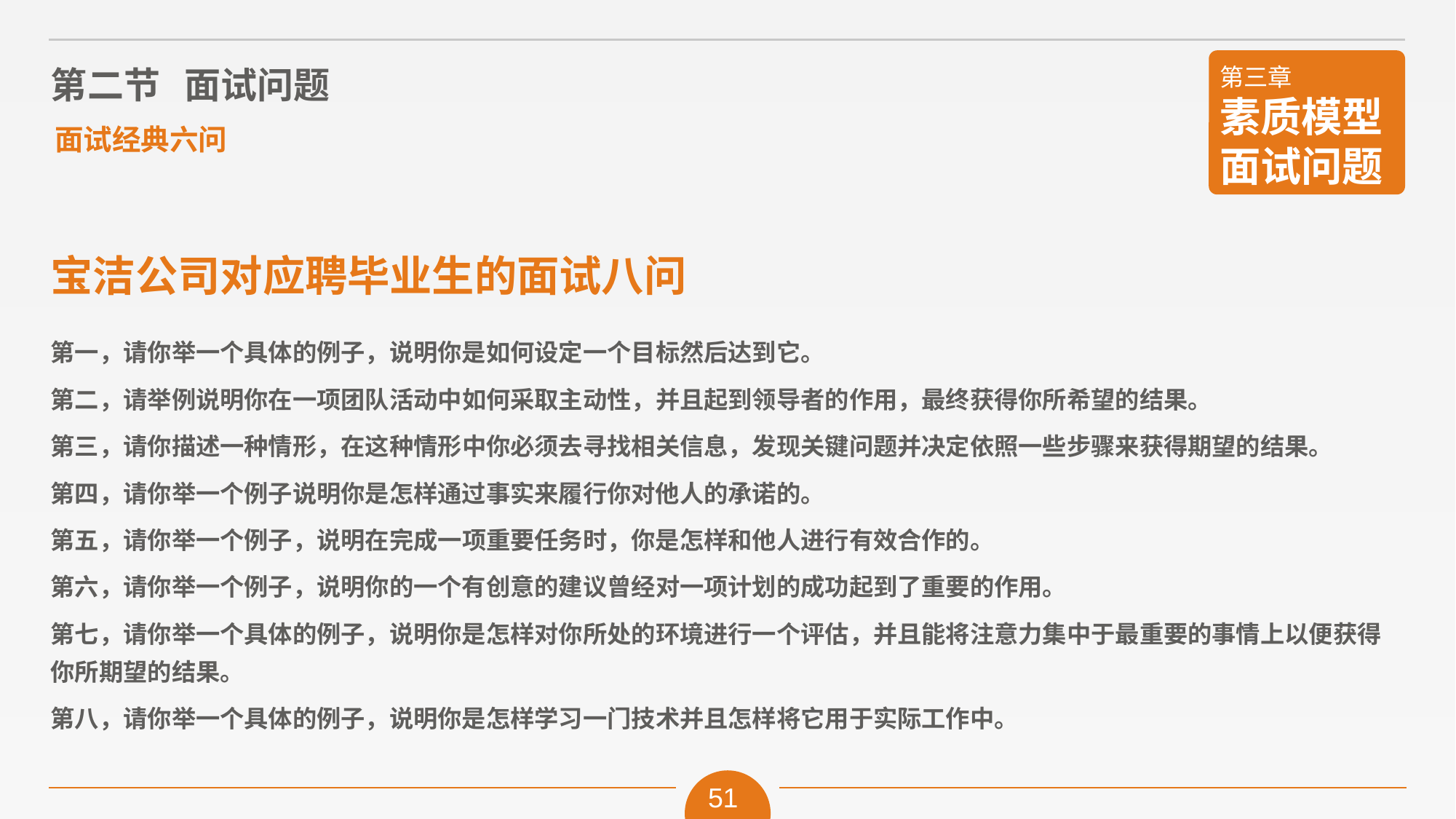

宝洁公司对应聘毕业生的面试八问
第一，请你举一个具体的例子，说明你是如何设定一个目标然后达到它。
第二，请举例说明你在一项团队活动中如何采取主动性，并且起到领导者的作用，最终获得你所希望的结果。
第三，请你描述一种情形，在这种情形中你必须去寻找相关信息，发现关键问题并决定依照一些步骤来获得期望的结果。
第四，请你举一个例子说明你是怎样通过事实来履行你对他人的承诺的。
第五，请你举一个例子，说明在完成一项重要任务时，你是怎样和他人进行有效合作的。
第六，请你举一个例子，说明你的一个有创意的建议曾经对一项计划的成功起到了重要的作用。
第七，请你举一个具体的例子，说明你是怎样对你所处的环境进行一个评估，并且能将注意力集中于最重要的事情上以便获得你所期望的结果。
第八，请你举一个具体的例子，说明你是怎样学习一门技术并且怎样将它用于实际工作中。